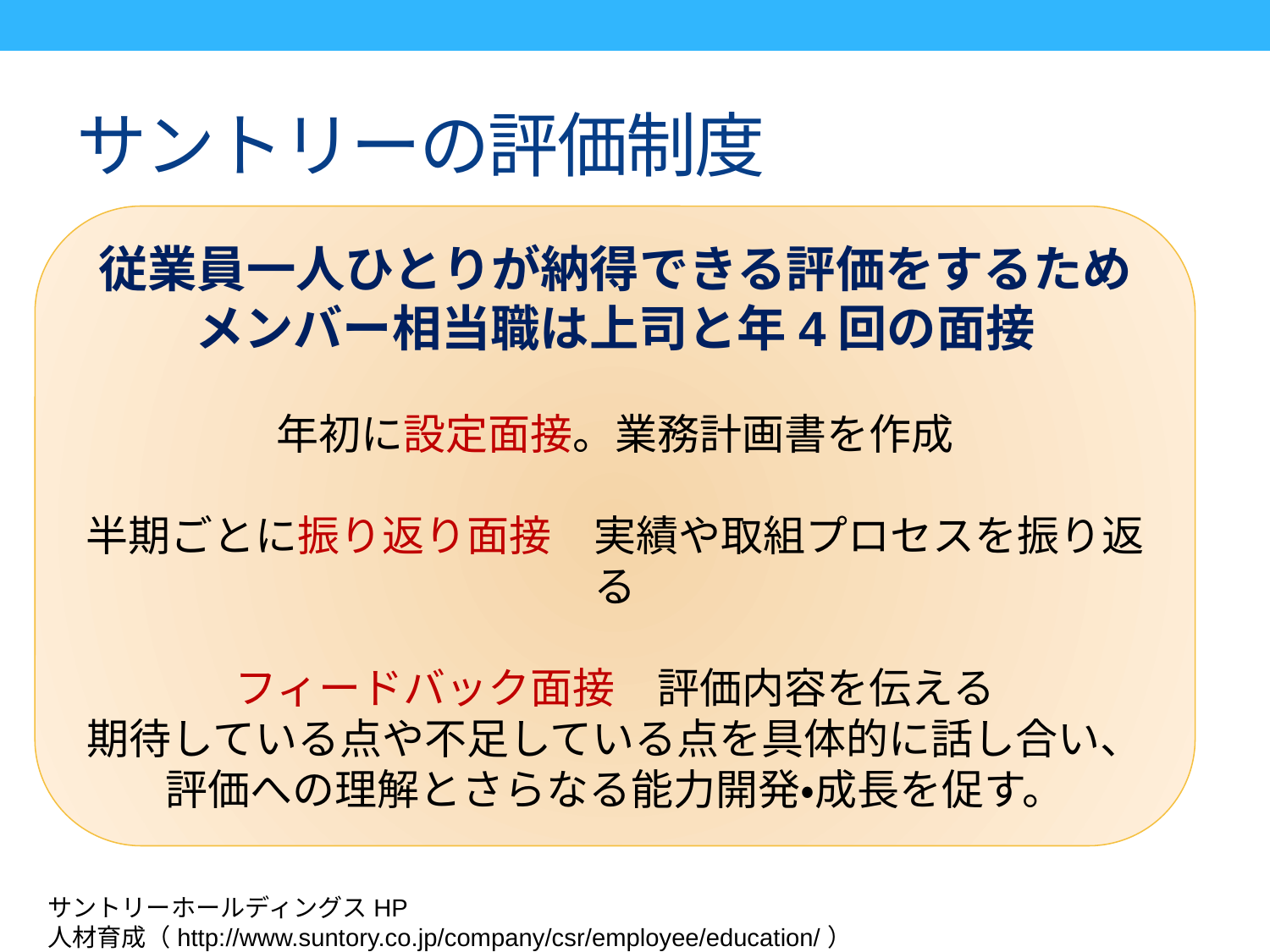

# サントリーの評価制度
従業員一人ひとりが納得できる評価をするため
メンバー相当職は上司と年4回の面接

年初に設定面接。業務計画書を作成

半期ごとに振り返り面接　実績や取組プロセスを振り返る

フィードバック面接　評価内容を伝える
期待している点や不足している点を具体的に話し合い、
評価への理解とさらなる能力開発・成長を促す。
サントリーホールディングスHP　人材育成（http://www.suntory.co.jp/company/csr/employee/education/）